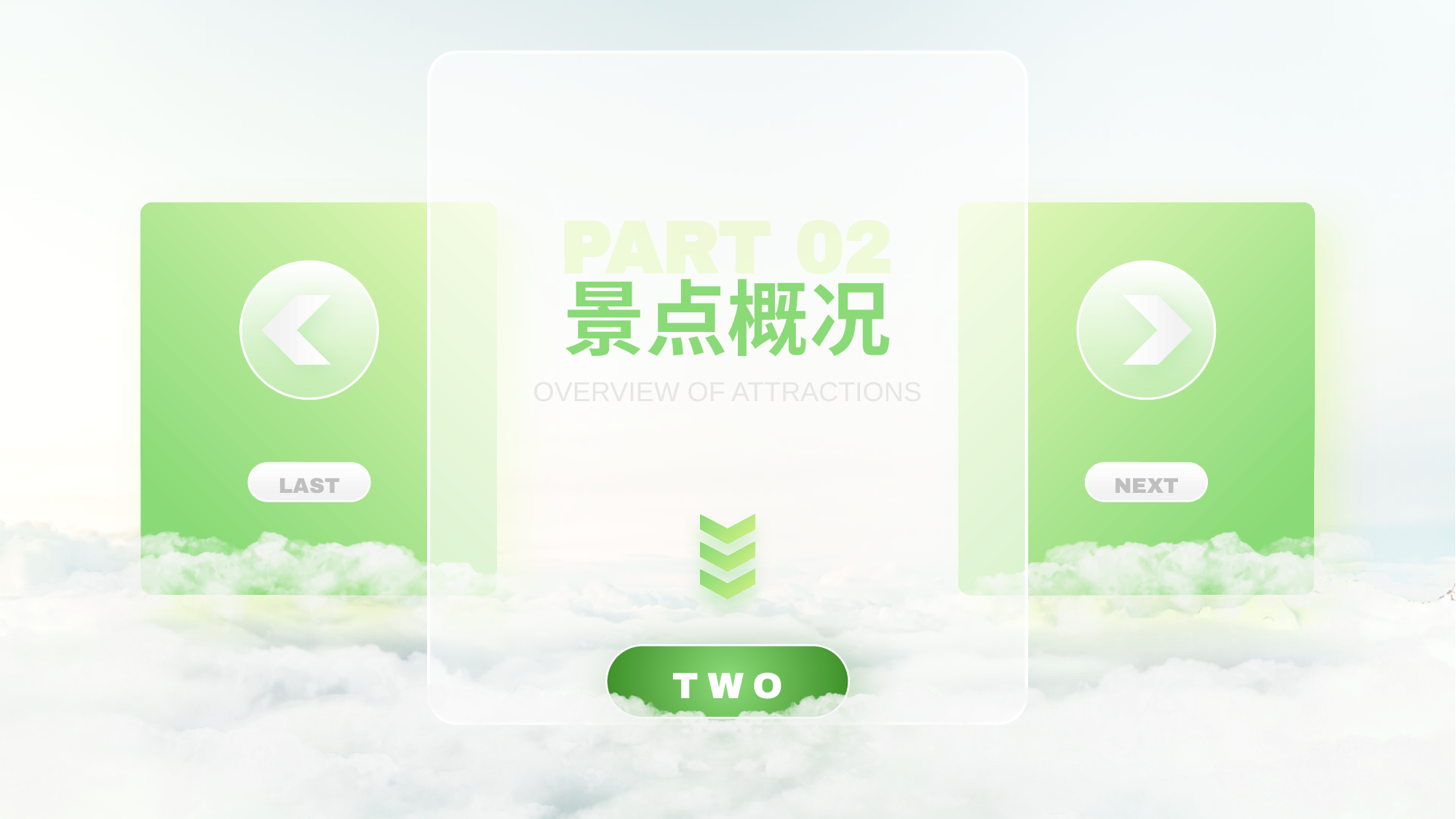

PART 02
景点概况
OVERVIEW OF ATTRACTIONS
TWO